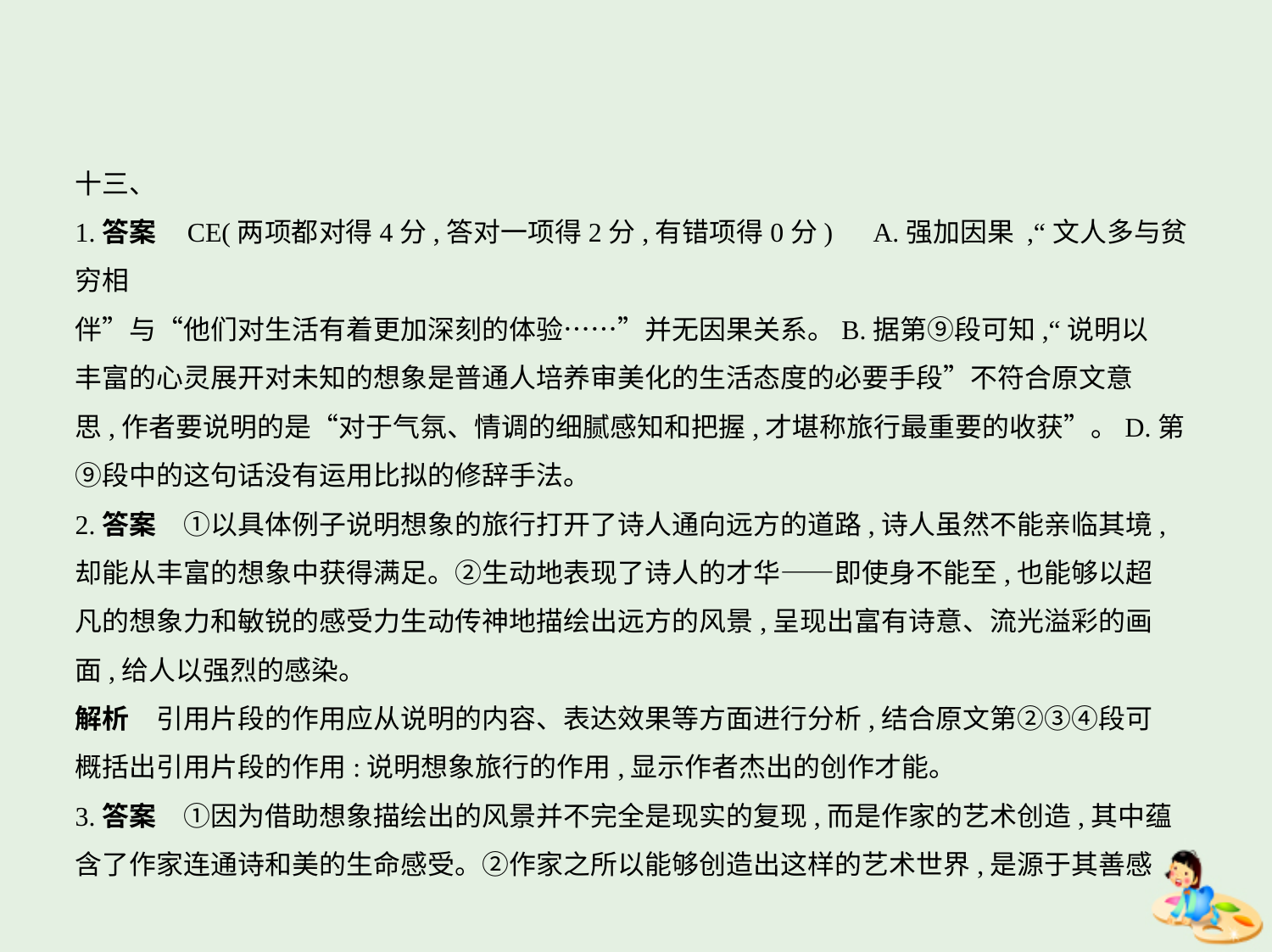

十三、
1.答案    CE(两项都对得4分,答对一项得2分,有错项得0分)　A.强加因果 ,“文人多与贫穷相
伴”与“他们对生活有着更加深刻的体验……”并无因果关系。B.据第⑨段可知,“说明以
丰富的心灵展开对未知的想象是普通人培养审美化的生活态度的必要手段”不符合原文意
思,作者要说明的是“对于气氛、情调的细腻感知和把握,才堪称旅行最重要的收获”。D.第
⑨段中的这句话没有运用比拟的修辞手法。
2.答案　①以具体例子说明想象的旅行打开了诗人通向远方的道路,诗人虽然不能亲临其境,
却能从丰富的想象中获得满足。②生动地表现了诗人的才华——即使身不能至,也能够以超
凡的想象力和敏锐的感受力生动传神地描绘出远方的风景,呈现出富有诗意、流光溢彩的画
面,给人以强烈的感染。
解析　引用片段的作用应从说明的内容、表达效果等方面进行分析,结合原文第②③④段可
概括出引用片段的作用:说明想象旅行的作用,显示作者杰出的创作才能。
3.答案　①因为借助想象描绘出的风景并不完全是现实的复现,而是作家的艺术创造,其中蕴
含了作家连通诗和美的生命感受。②作家之所以能够创造出这样的艺术世界,是源于其善感